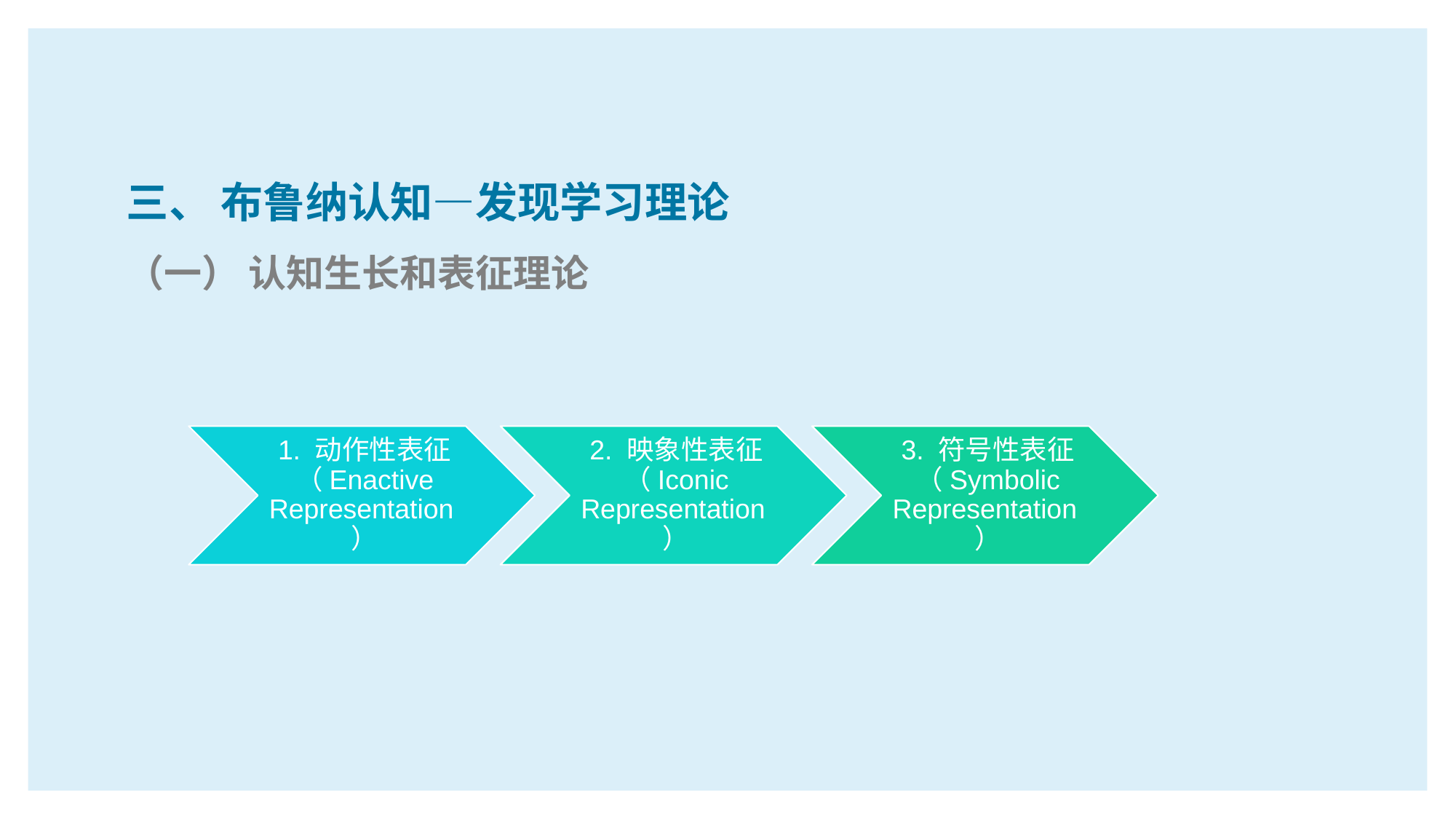

三、 布鲁纳认知—发现学习理论
（一） 认知生长和表征理论

1. 动作性表征（Enactive Representation）
2. 映象性表征（Iconic Representation）
3. 符号性表征（Symbolic Representation）